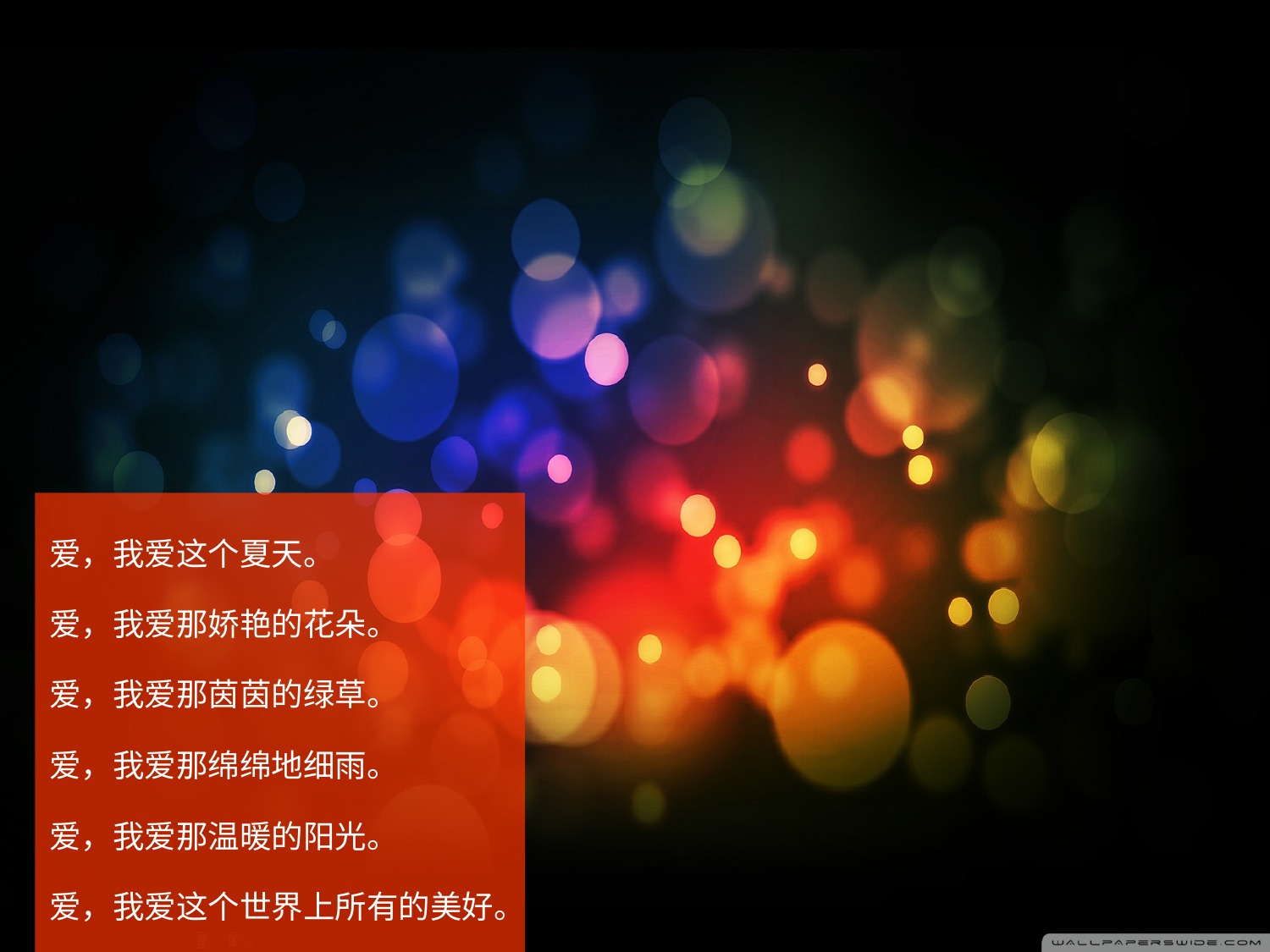

爱，我爱这个夏天。
爱，我爱那娇艳的花朵。
爱，我爱那茵茵的绿草。
爱，我爱那绵绵地细雨。
爱，我爱那温暖的阳光。
爱，我爱这个世界上所有的美好。

PPT模板下载：www.1ppt.com/moban/     行业PPT模板：www.1ppt.com/hangye/
节日PPT模板：www.1ppt.com/jieri/           PPT素材下载：www.1ppt.com/sucai/
PPT背景图片：www.1ppt.com/beijing/      PPT图表下载：www.1ppt.com/tubiao/
优秀PPT下载：www.1ppt.com/xiazai/        PPT教程： www.1ppt.com/powerpoint/
Word教程： www.1ppt.com/word/              Excel教程：www.1ppt.com/excel/
资料下载：www.1ppt.com/ziliao/                PPT课件下载：www.1ppt.com/kejian/
范文下载：www.1ppt.com/fanwen/             试卷下载：www.1ppt.com/shiti/
教案下载：www.1ppt.com/jiaoan/